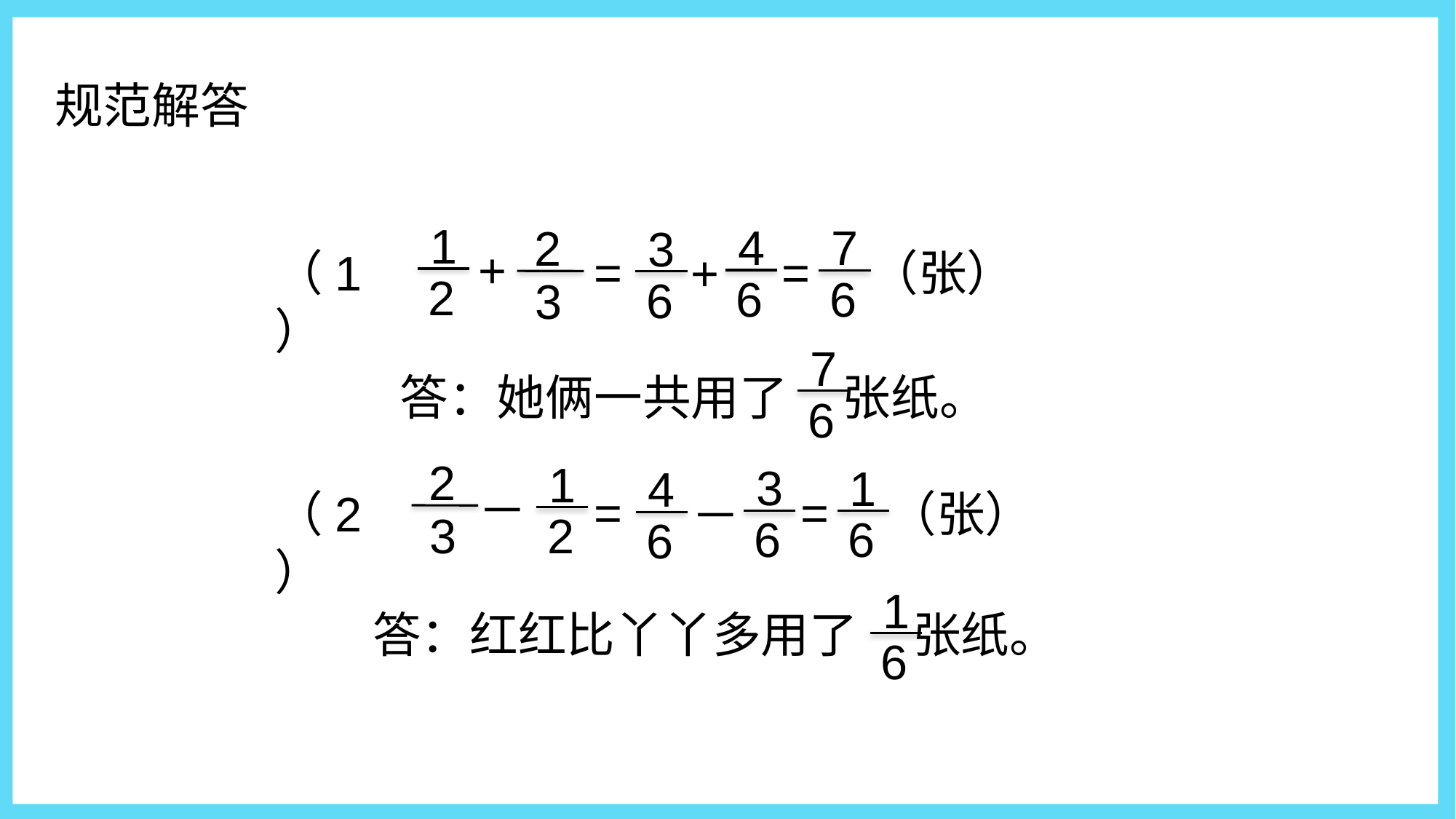

规范解答
1
2
4
6
7
6
2
3
3
6
+
=
=
+
（1）
（张）
7
6
答：她俩一共用了     张纸。

2
3
1
2
3
6
1
6
4
6
－
=
=
（2）
（张）
－
1
6
答：红红比丫丫多用了     张纸。